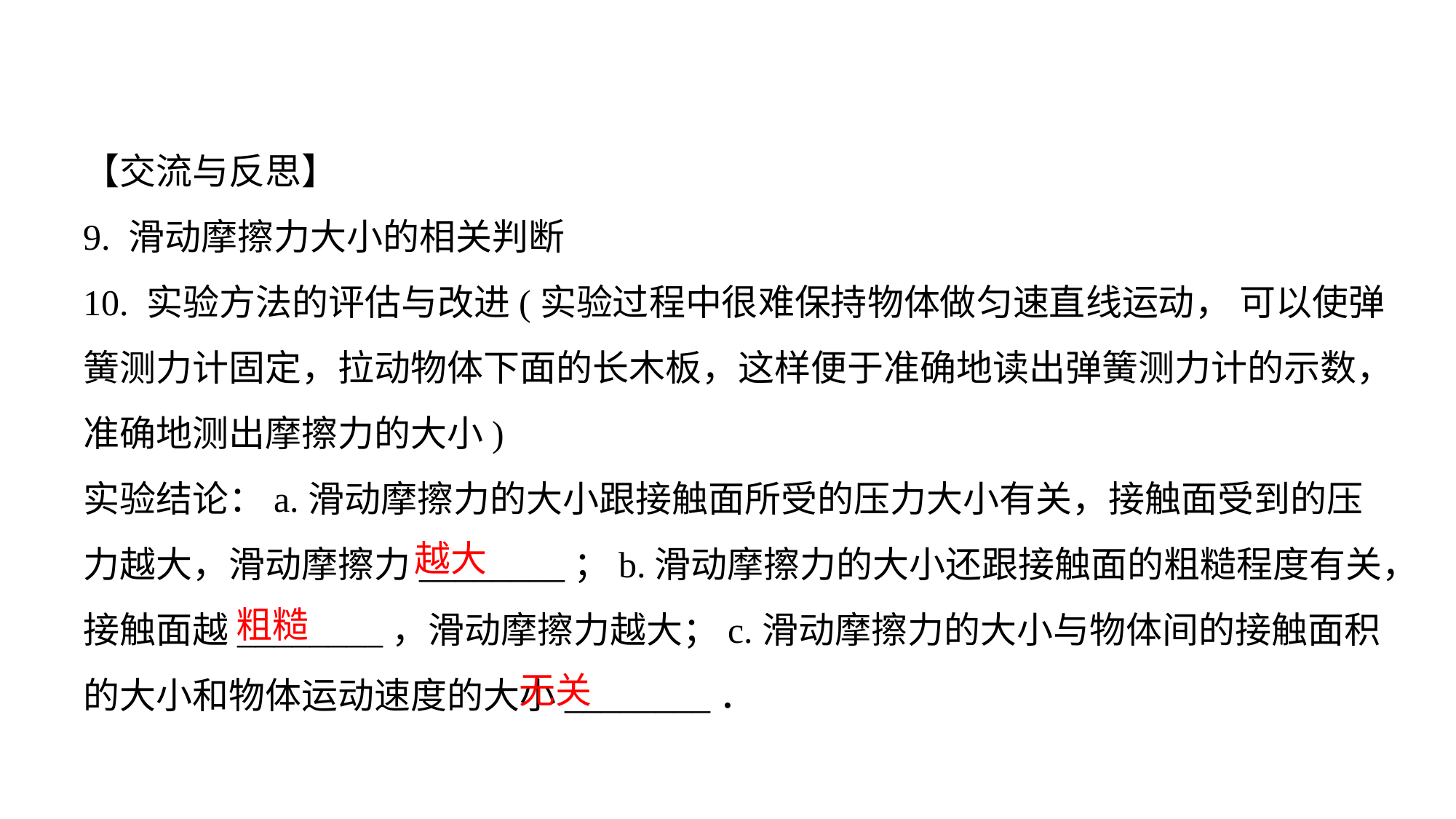

【交流与反思】
9. 滑动摩擦力大小的相关判断10. 实验方法的评估与改进(实验过程中很难保持物体做匀速直线运动， 可以使弹簧测力计固定，拉动物体下面的长木板，这样便于准确地读出弹簧测力计的示数，准确地测出摩擦力的大小)实验结论：a.滑动摩擦力的大小跟接触面所受的压力大小有关，接触面受到的压力越大，滑动摩擦力________；b.滑动摩擦力的大小还跟接触面的粗糙程度有关，接触面越________，滑动摩擦力越大；c.滑动摩擦力的大小与物体间的接触面积的大小和物体运动速度的大小________．
越大
粗糙
无关